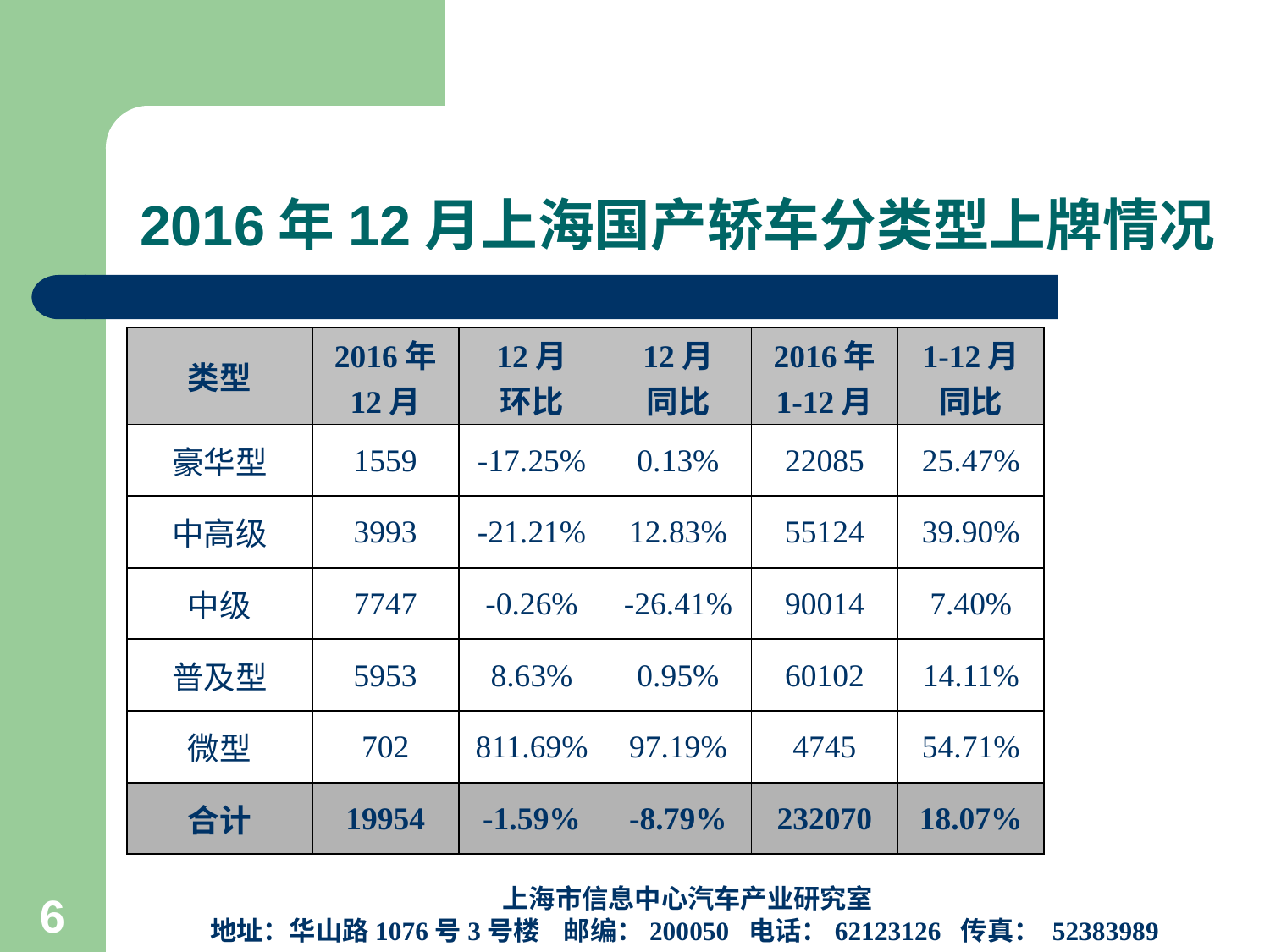

# 2016年12月上海国产轿车分类型上牌情况
| 类型 | 2016年 12月 | 12月 环比 | 12月 同比 | 2016年 1-12月 | 1-12月 同比 |
| --- | --- | --- | --- | --- | --- |
| 豪华型 | 1559 | -17.25% | 0.13% | 22085 | 25.47% |
| 中高级 | 3993 | -21.21% | 12.83% | 55124 | 39.90% |
| 中级 | 7747 | -0.26% | -26.41% | 90014 | 7.40% |
| 普及型 | 5953 | 8.63% | 0.95% | 60102 | 14.11% |
| 微型 | 702 | 811.69% | 97.19% | 4745 | 54.71% |
| 合计 | 19954 | -1.59% | -8.79% | 232070 | 18.07% |
上海市信息中心汽车产业研究室
地址：华山路1076号3号楼    邮编：200050  电话：62123126  传真： 52383989
6